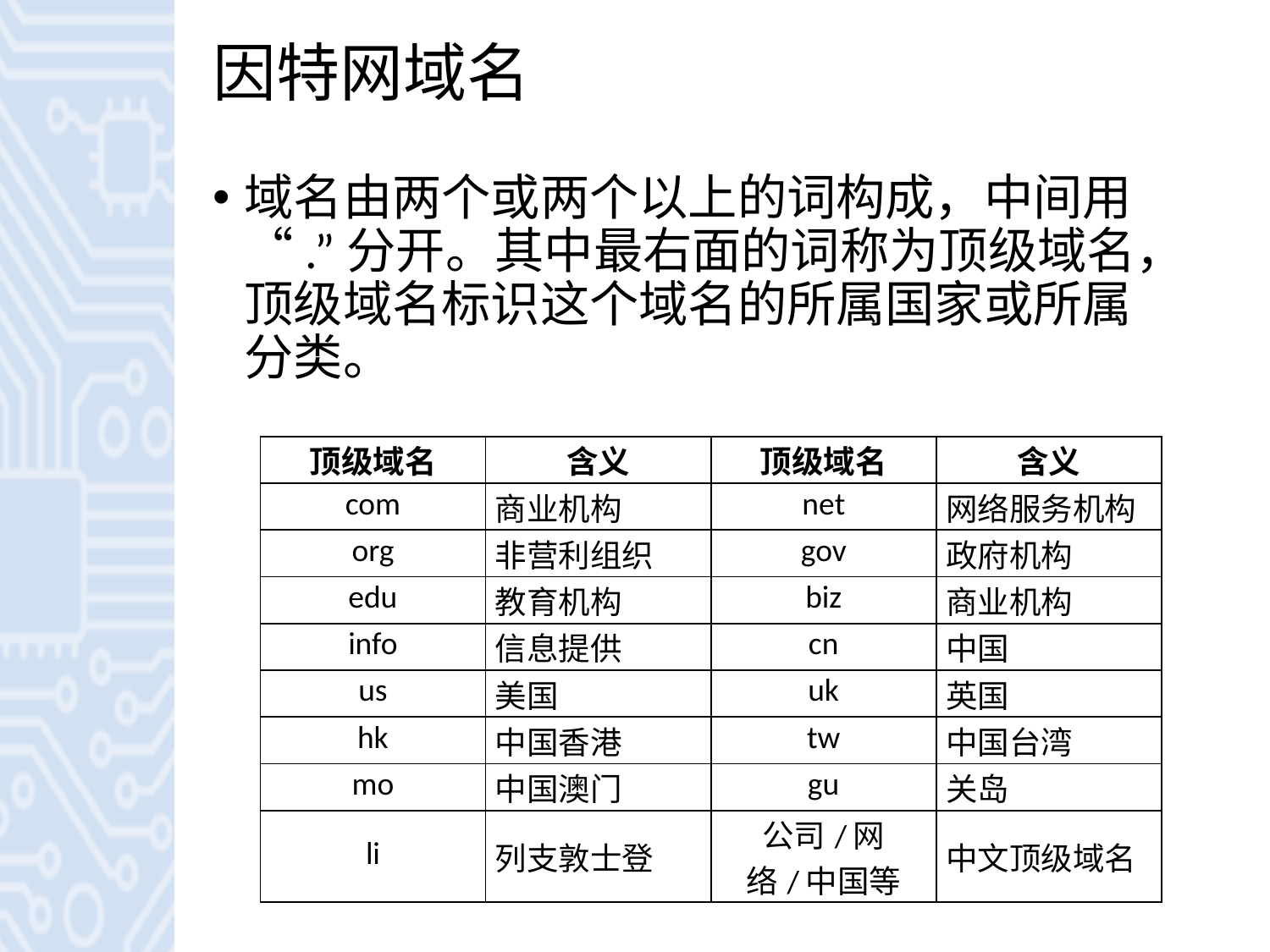

# 因特网域名
域名由两个或两个以上的词构成，中间用“.”分开。其中最右面的词称为顶级域名，顶级域名标识这个域名的所属国家或所属分类。

| 顶级域名 | 含义 | 顶级域名 | 含义 |
| --- | --- | --- | --- |
| com | 商业机构 | net | 网络服务机构 |
| org | 非营利组织 | gov | 政府机构 |
| edu | 教育机构 | biz | 商业机构 |
| info | 信息提供 | cn | 中国 |
| us | 美国 | uk | 英国 |
| hk | 中国香港 | tw | 中国台湾 |
| mo | 中国澳门 | gu | 关岛 |
| li | 列支敦士登 | 公司/网络/中国等 | 中文顶级域名 |